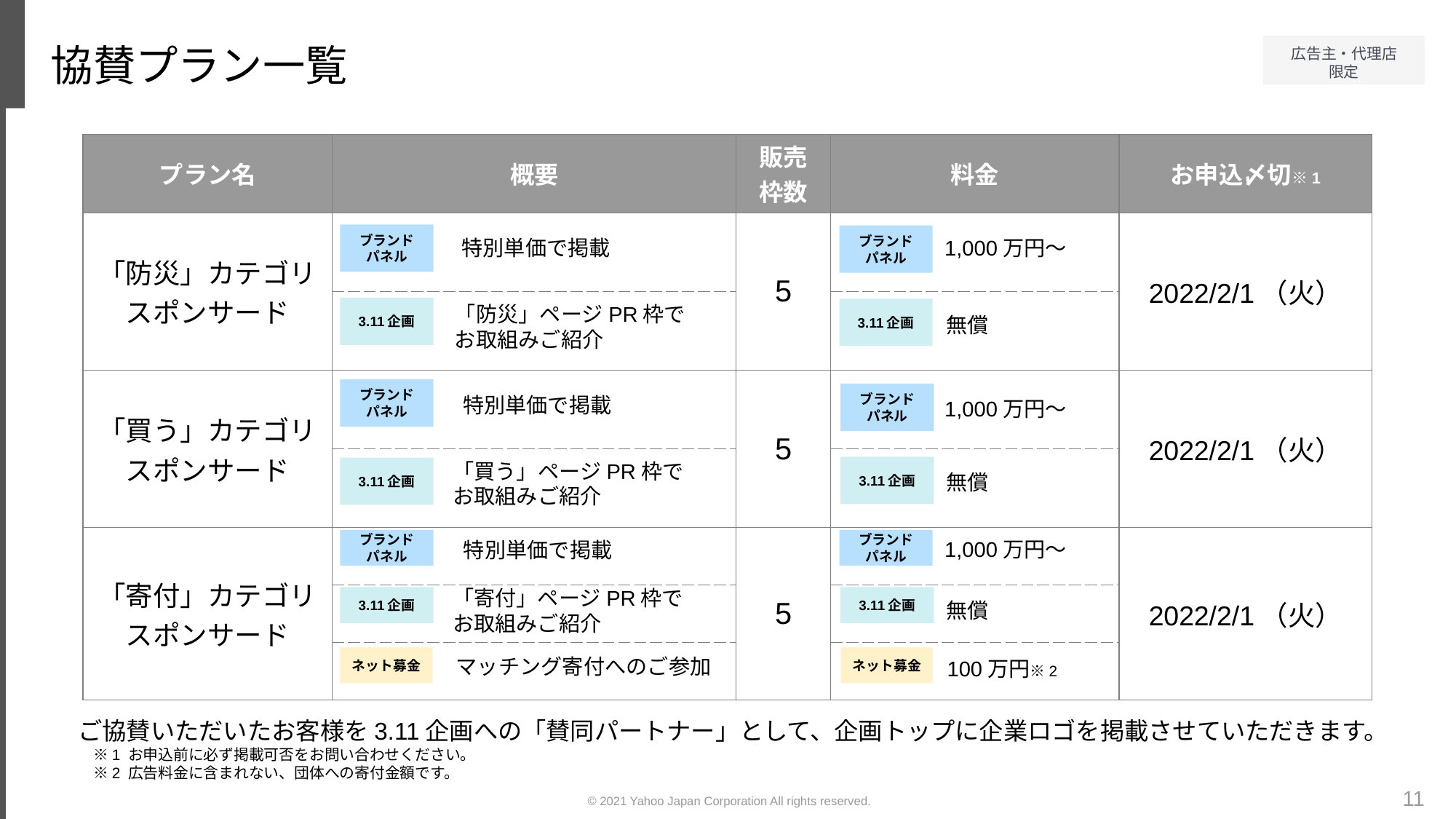

協賛プラン一覧
| プラン名 | 概要 | 販売 枠数 | 料金 | お申込〆切※1 |
| --- | --- | --- | --- | --- |
| 「防災」カテゴリ スポンサード |  | 5 |  | 2022/2/1（火） |
|  |  |  |  |  |
| 「買う」カテゴリ スポンサード |  | 5 |  | 2022/2/1（火） |
|  |  |  |  |  |
| 「寄付」カテゴリ スポンサード |  | 5 |  | 2022/2/1（火） |
|  |  |  |  |  |
|  |  |  |  |  |
ブランド
パネル
ブランド
パネル
特別単価で掲載
1,000万円～
「防災」ページPR枠で
お取組みご紹介
3.11企画
3.11企画
無償
ブランド
パネル
ブランド
パネル
特別単価で掲載
1,000万円～
「買う」ページPR枠で
お取組みご紹介
3.11企画
3.11企画
無償
ブランド
パネル
ブランド
パネル
1,000万円～
特別単価で掲載
「寄付」ページPR枠で
お取組みご紹介
3.11企画
3.11企画
無償
ネット募金
ネット募金
マッチング寄付へのご参加
100万円※2
ご協賛いただいたお客様を3.11企画への「賛同パートナー」として、企画トップに企業ロゴを掲載させていただきます。
　※1 お申込前に必ず掲載可否をお問い合わせください。
　※2 広告料金に含まれない、団体への寄付金額です。
11